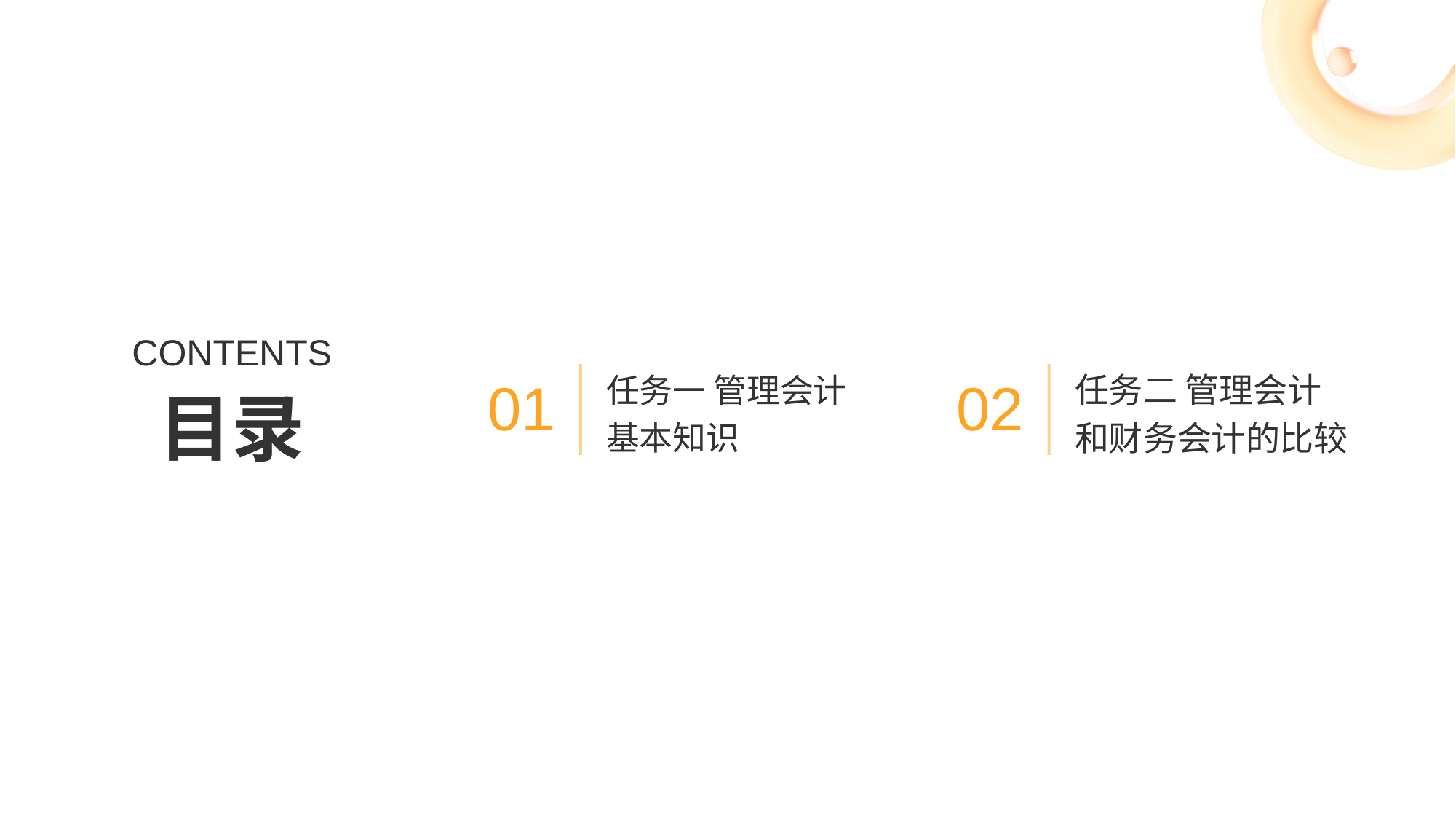

CONTENTS
任务一 管理会计
基本知识
任务二 管理会计和财务会计的比较

01
02
目录